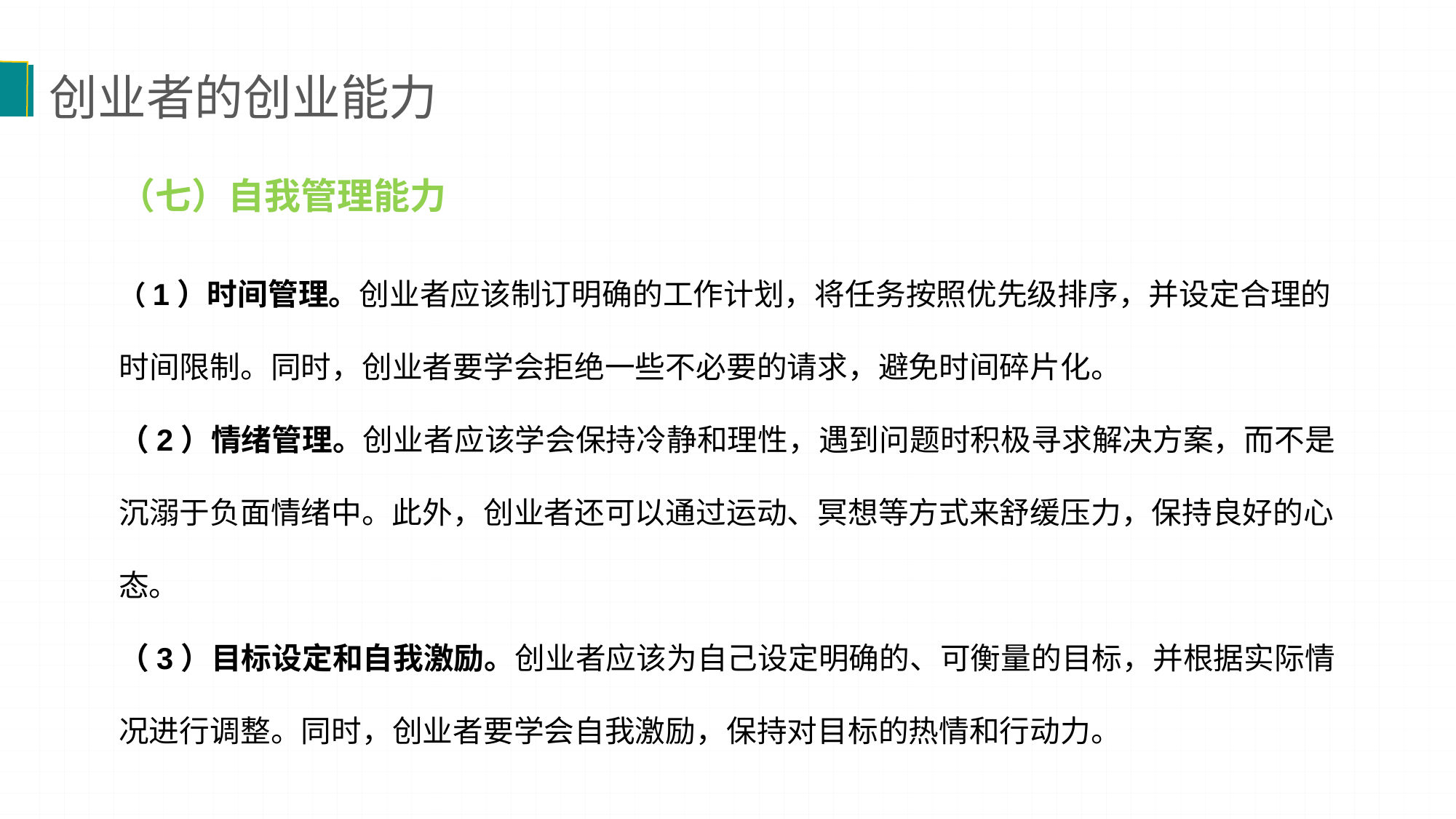

创业者的创业能力

（七）自我管理能力
（1）时间管理。创业者应该制订明确的工作计划，将任务按照优先级排序，并设定合理的时间限制。同时，创业者要学会拒绝一些不必要的请求，避免时间碎片化。
（2）情绪管理。创业者应该学会保持冷静和理性，遇到问题时积极寻求解决方案，而不是沉溺于负面情绪中。此外，创业者还可以通过运动、冥想等方式来舒缓压力，保持良好的心态。
（3）目标设定和自我激励。创业者应该为自己设定明确的、可衡量的目标，并根据实际情况进行调整。同时，创业者要学会自我激励，保持对目标的热情和行动力。